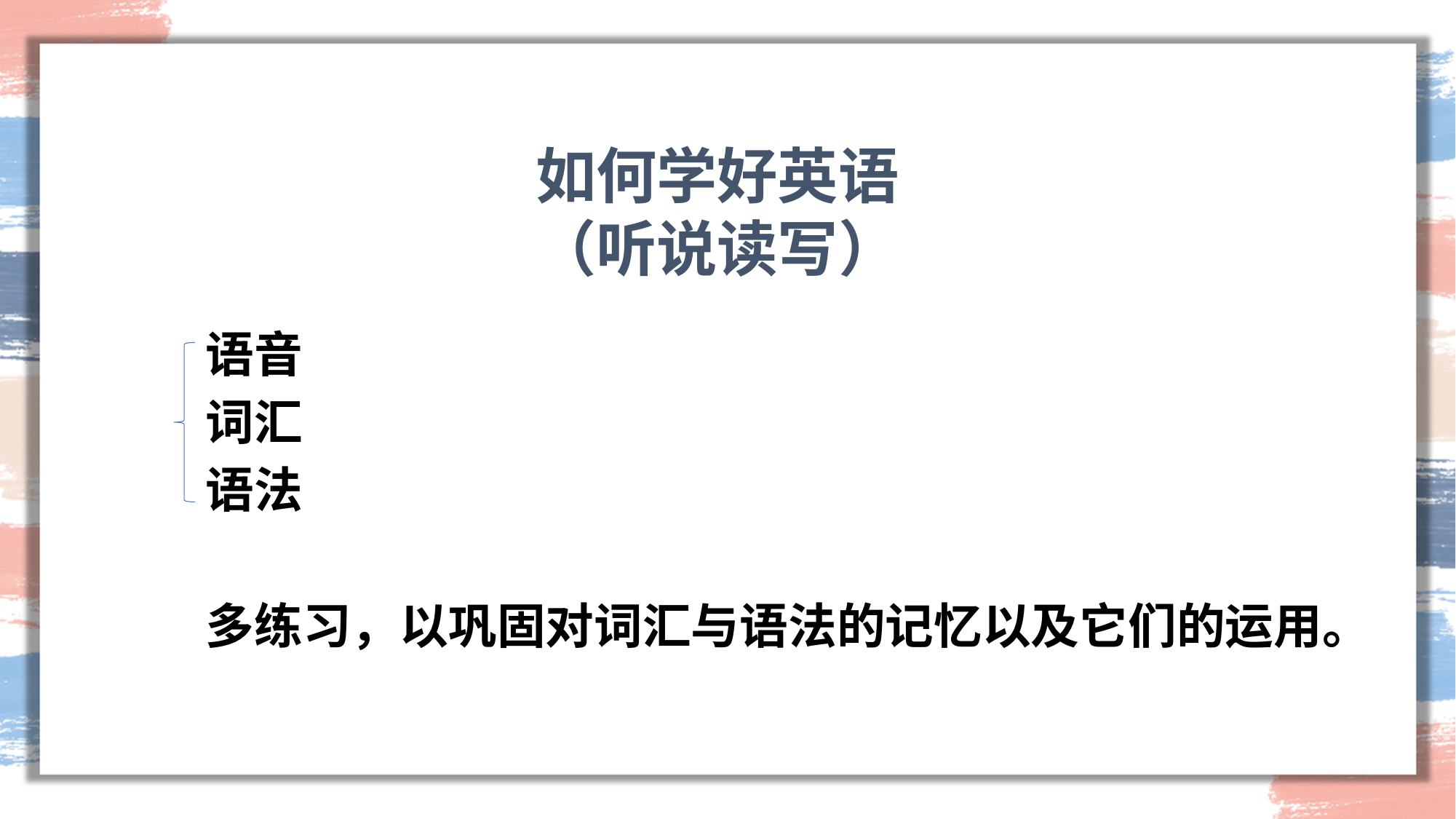

如何学好英语
（听说读写）
语音
词汇
语法

多练习，以巩固对词汇与语法的记忆以及它们的运用。